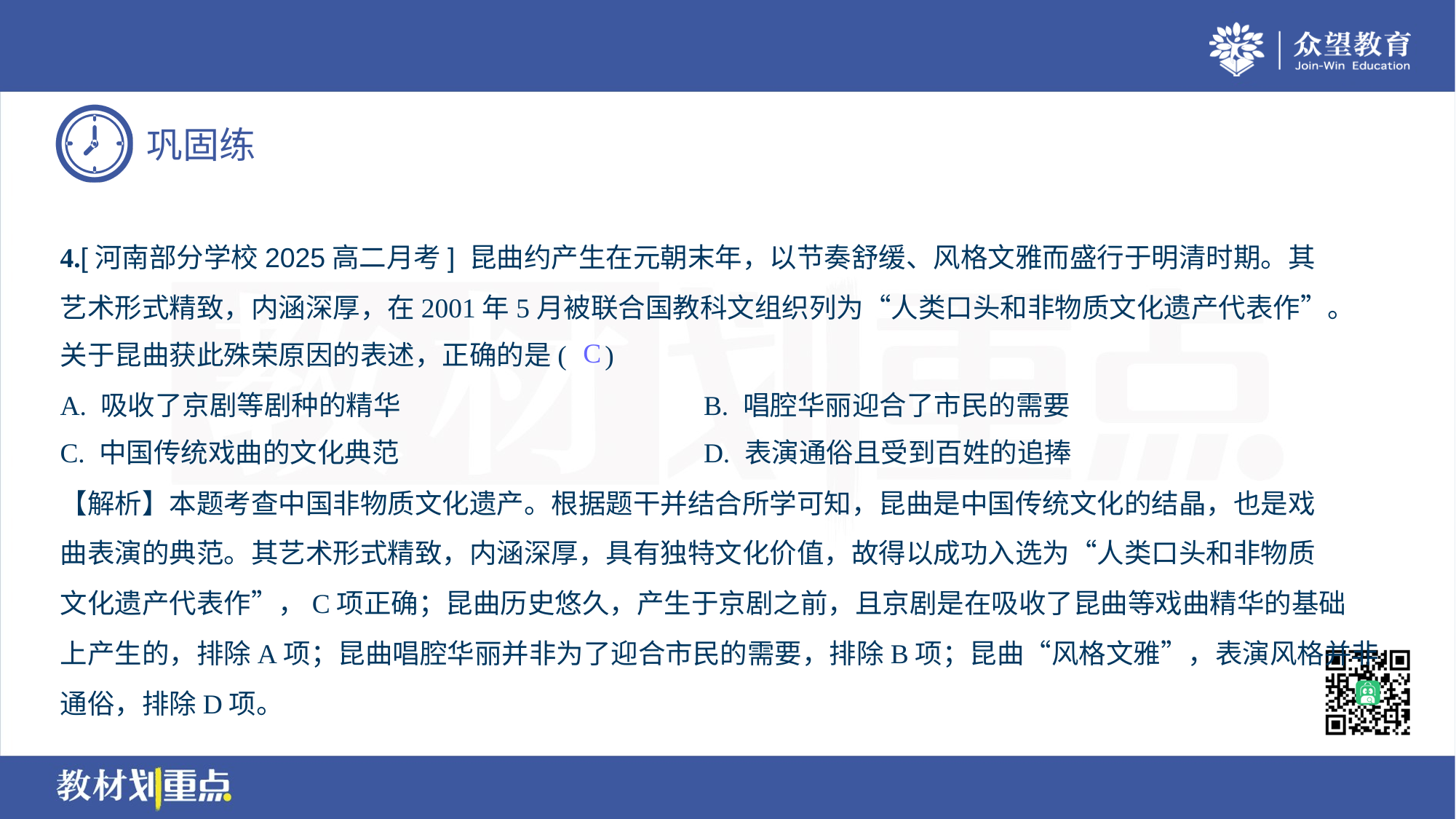

4.[河南部分学校2025高二月考] 昆曲约产生在元朝末年，以节奏舒缓、风格文雅而盛行于明清时期。其
艺术形式精致，内涵深厚，在2001年5月被联合国教科文组织列为“人类口头和非物质文化遗产代表作”。
关于昆曲获此殊荣原因的表述，正确的是(     )
C
A. 吸收了京剧等剧种的精华	B. 唱腔华丽迎合了市民的需要
C. 中国传统戏曲的文化典范	D. 表演通俗且受到百姓的追捧
【解析】本题考查中国非物质文化遗产。根据题干并结合所学可知，昆曲是中国传统文化的结晶，也是戏
曲表演的典范。其艺术形式精致，内涵深厚，具有独特文化价值，故得以成功入选为“人类口头和非物质
文化遗产代表作”，C项正确；昆曲历史悠久，产生于京剧之前，且京剧是在吸收了昆曲等戏曲精华的基础
上产生的，排除A项；昆曲唱腔华丽并非为了迎合市民的需要，排除B项；昆曲“风格文雅”，表演风格并非
通俗，排除D项。